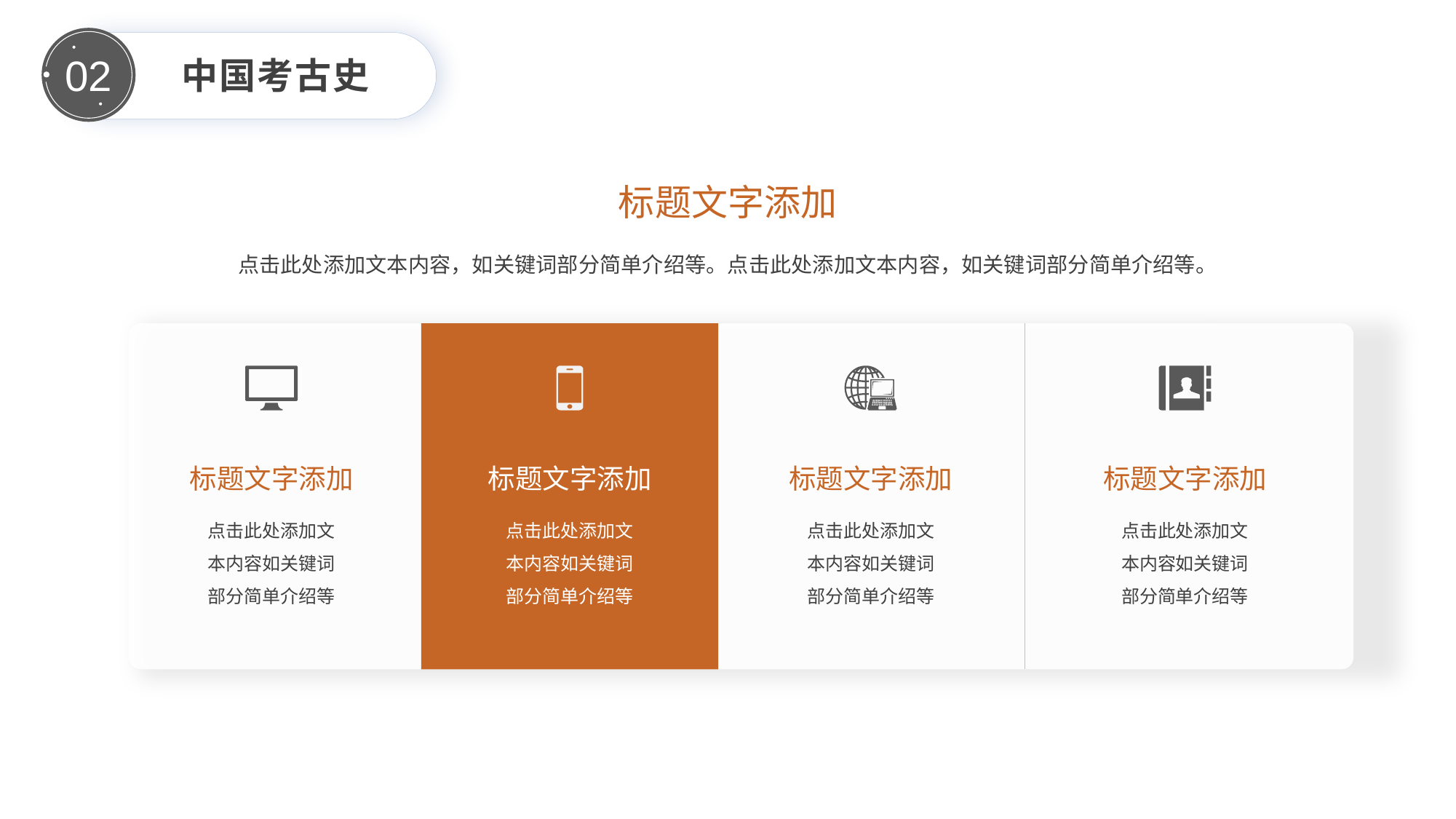

中国考古史
02

标题文字添加
点击此处添加文本内容，如关键词部分简单介绍等。点击此处添加文本内容，如关键词部分简单介绍等。

标题文字添加
标题文字添加
标题文字添加
标题文字添加
点击此处添加文本内容如关键词部分简单介绍等
点击此处添加文本内容如关键词部分简单介绍等
点击此处添加文本内容如关键词部分简单介绍等
点击此处添加文本内容如关键词部分简单介绍等